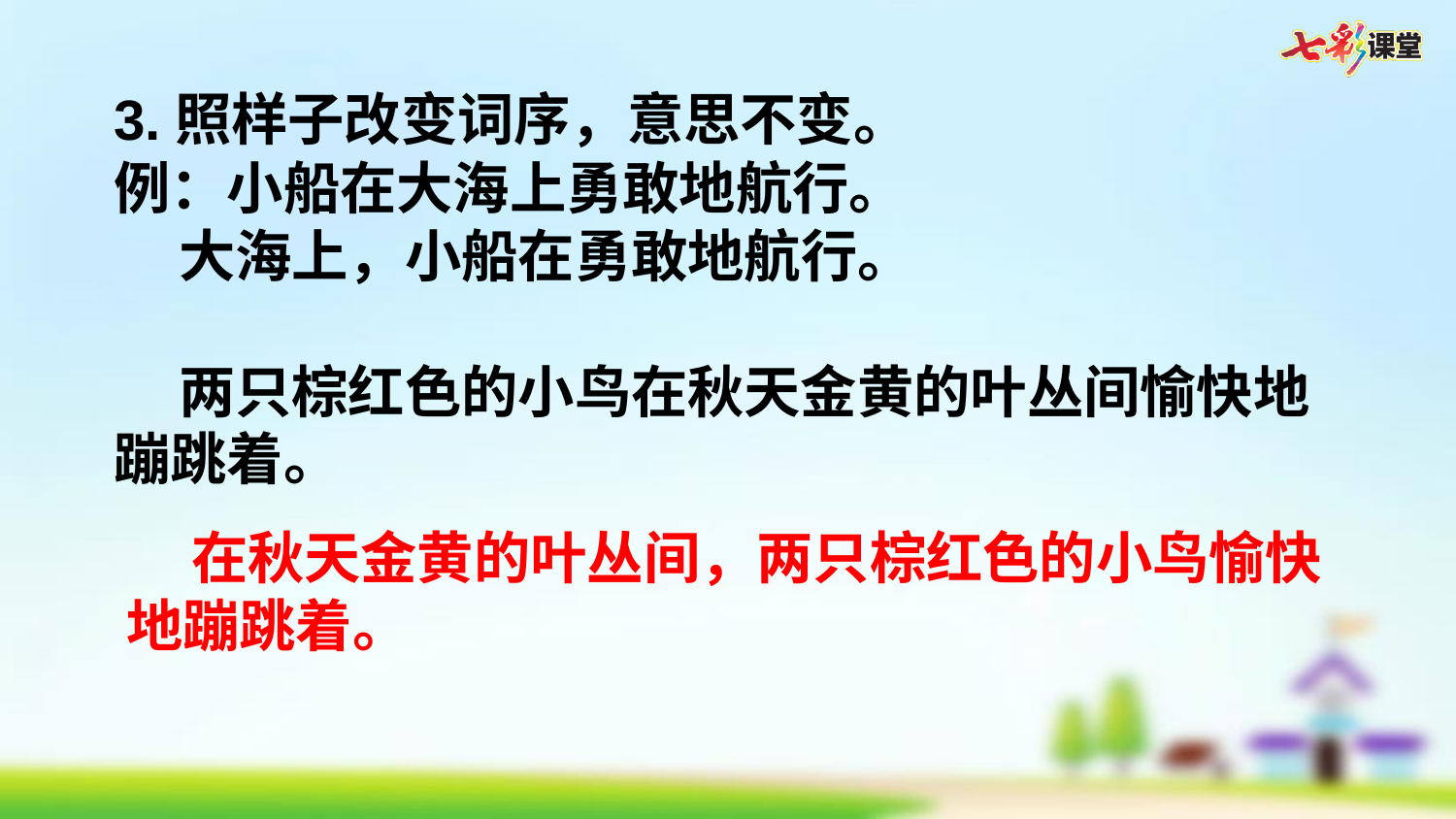

3.照样子改变词序，意思不变。
例：小船在大海上勇敢地航行。
    大海上，小船在勇敢地航行。

    两只棕红色的小鸟在秋天金黄的叶丛间愉快地蹦跳着。
    在秋天金黄的叶丛间，两只棕红色的小鸟愉快地蹦跳着。